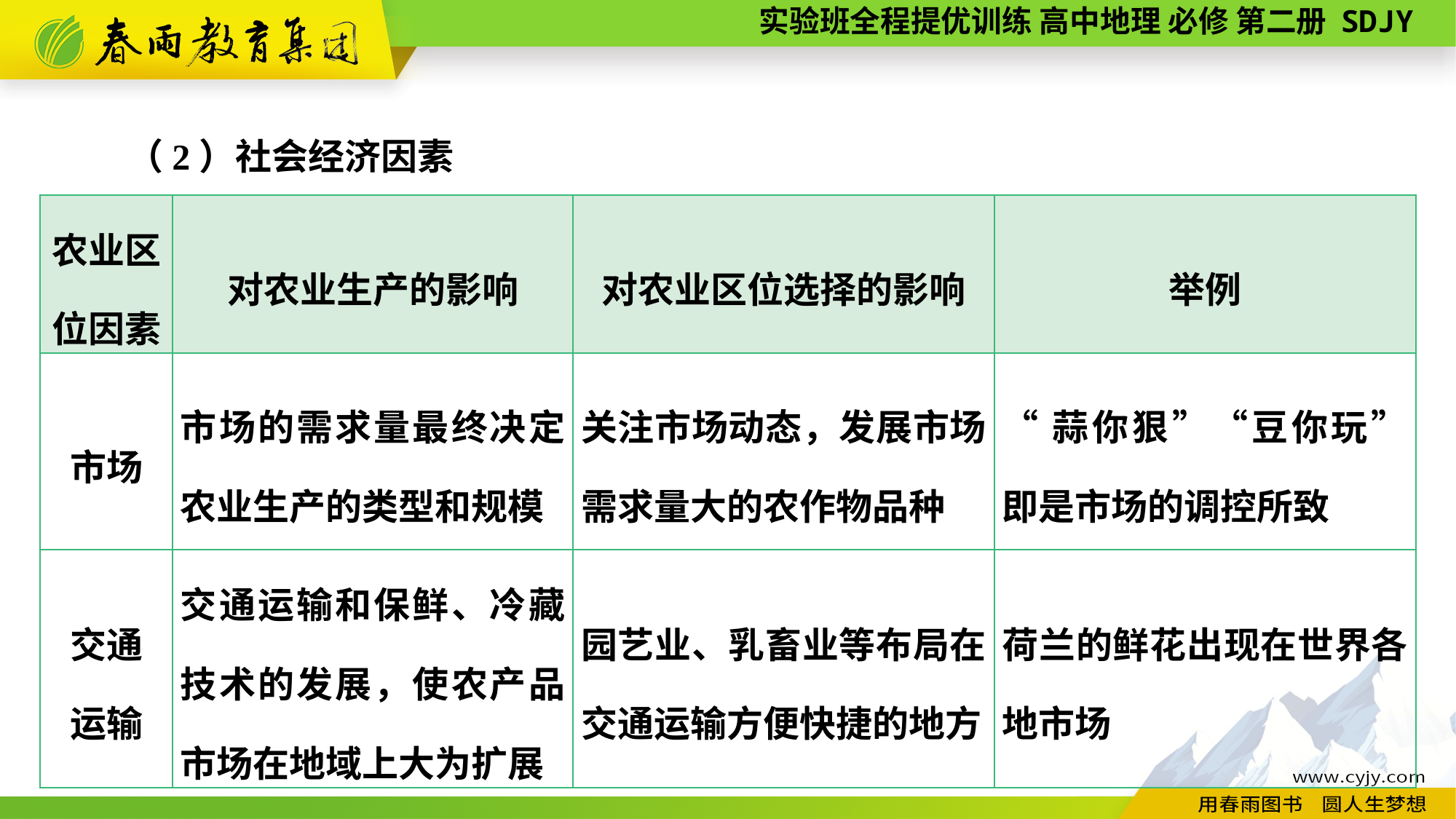

（2）社会经济因素
| 农业区 位因素 | 对农业生产的影响 | 对农业区位选择的影响 | 举例 |
| --- | --- | --- | --- |
| 市场 | 市场的需求量最终决定农业生产的类型和规模 | 关注市场动态，发展市场需求量大的农作物品种 | “蒜你狠”“豆你玩”即是市场的调控所致 |
| 交通 运输 | 交通运输和保鲜、冷藏技术的发展，使农产品市场在地域上大为扩展 | 园艺业、乳畜业等布局在交通运输方便快捷的地方 | 荷兰的鲜花出现在世界各地市场 |